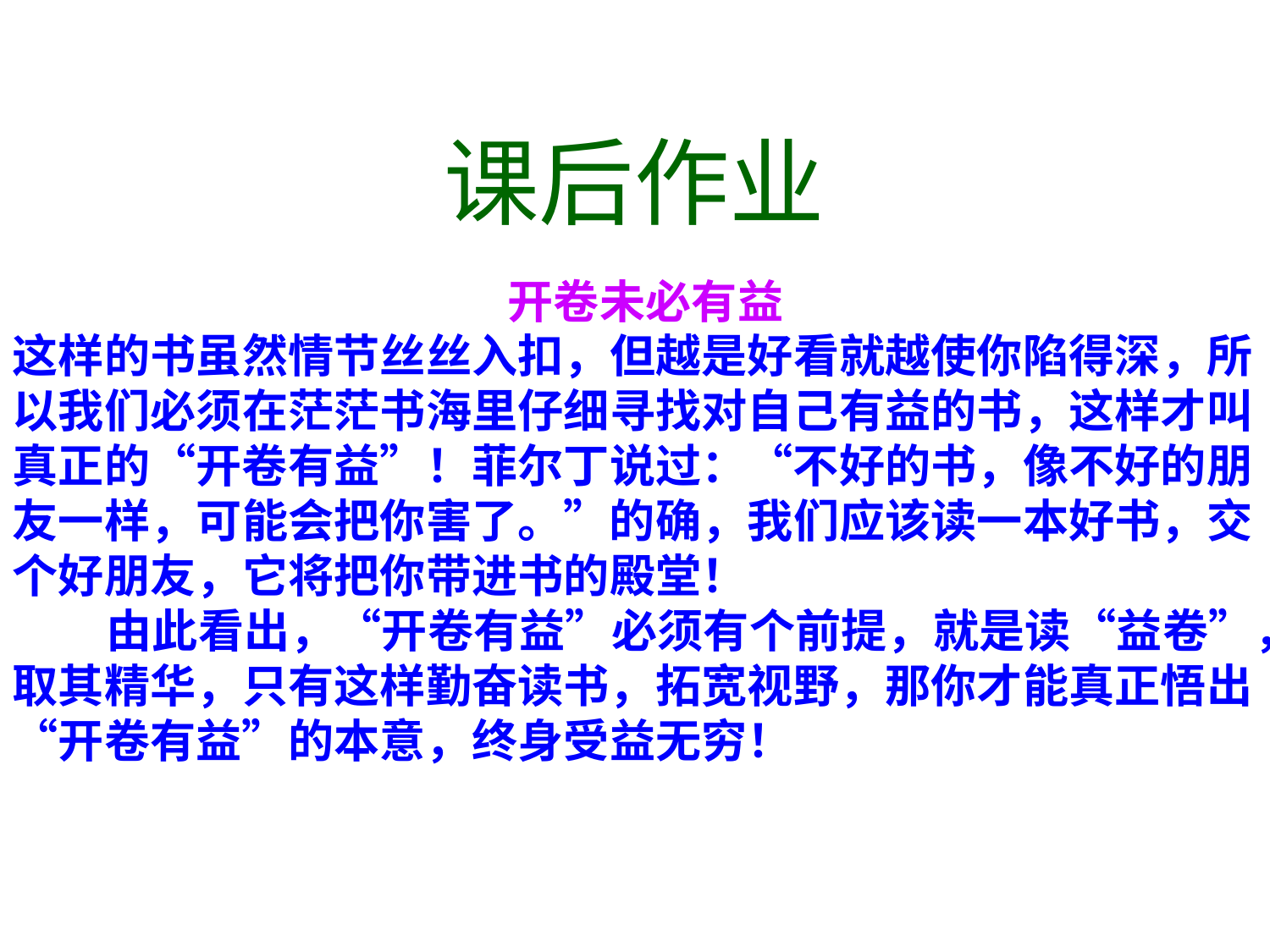

课后作业
 开卷未必有益
这样的书虽然情节丝丝入扣，但越是好看就越使你陷得深，所以我们必须在茫茫书海里仔细寻找对自己有益的书，这样才叫真正的“开卷有益”！菲尔丁说过：“不好的书，像不好的朋友一样，可能会把你害了。”的确，我们应该读一本好书，交个好朋友，它将把你带进书的殿堂！
        由此看出，“开卷有益”必须有个前提，就是读“益卷”，取其精华，只有这样勤奋读书，拓宽视野，那你才能真正悟出“开卷有益”的本意，终身受益无穷！